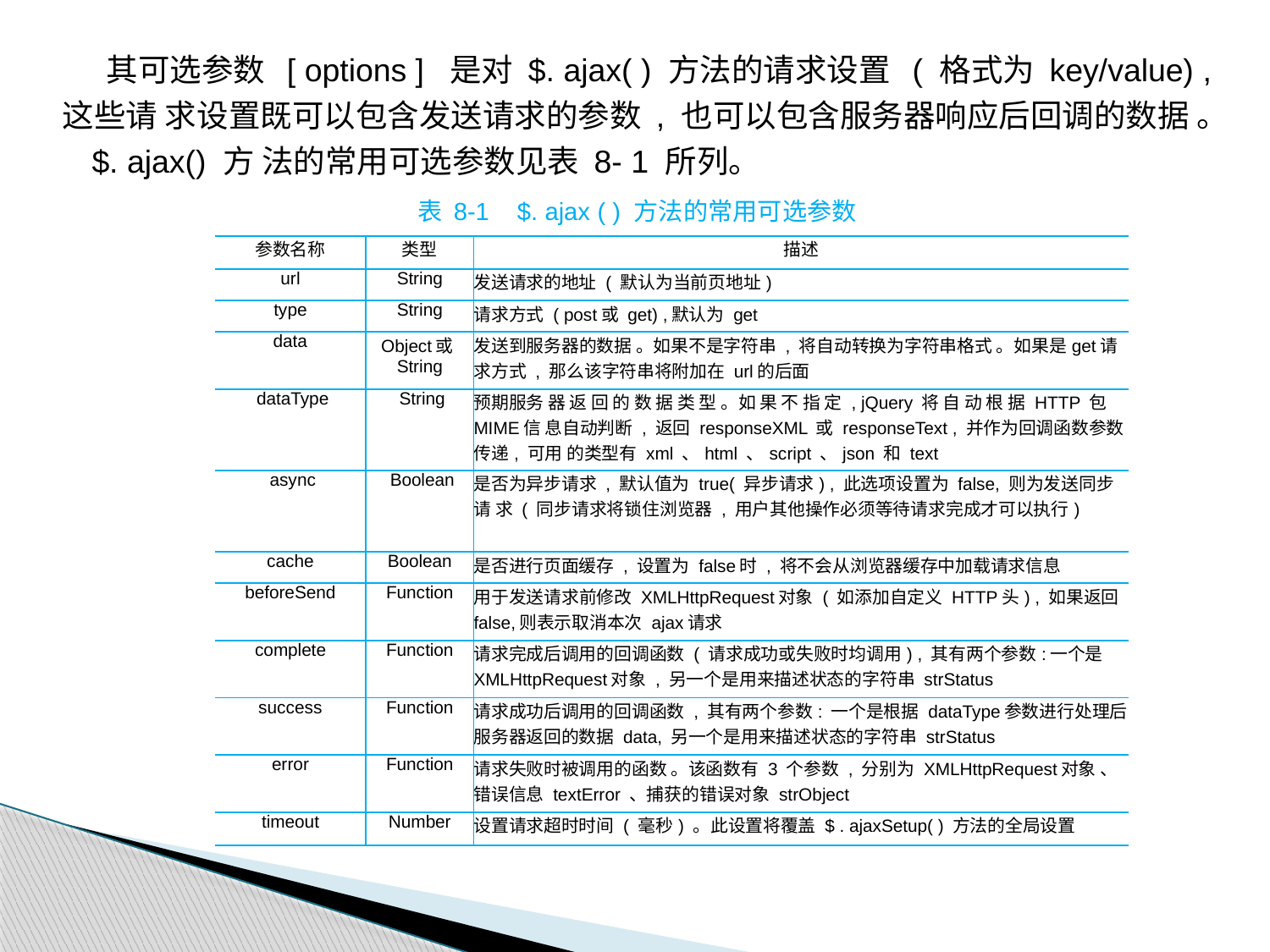

其可选参数  [ options ]  是对 $. ajax( ) 方法的请求设置  ( 格式为 key/value) , 这些请 求设置既可以包含发送请求的参数 , 也可以包含服务器响应后回调的数据 。   $. ajax() 方 法的常用可选参数见表 8- 1 所列。
表 8-1    $. ajax ( ) 方法的常用可选参数
| 参数名称 | 类型 | 描述 |
| --- | --- | --- |
| url | String | 发送请求的地址 ( 默认为当前页地址) |
| type | String | 请求方式 ( post或 get) ,默认为 get |
| data | Object或String | 发送到服务器的数据 。如果不是字符串 , 将自动转换为字符串格式 。如果是get请求方式 , 那么该字符串将附加在 url的后面 |
| dataType | String | 预期服务 器 返 回 的 数 据 类 型 。如 果 不 指 定 , jQuery 将 自 动 根 据 HTTP 包MIME信 息自动判断 , 返回 responseXML 或 responseText , 并作为回调函数参数传递, 可用 的类型有 xml 、html 、script 、json 和 text |
| async | Boolean | 是否为异步请求 , 默认值为 true( 异步请求) , 此选项设置为 false, 则为发送同步请 求 ( 同步请求将锁住浏览器 , 用户其他操作必须等待请求完成才可以执行) |
| cache | Boolean | 是否进行页面缓存 , 设置为 false时 , 将不会从浏览器缓存中加载请求信息 |
| beforeSend | Function | 用于发送请求前修改 XMLHttpRequest对象 ( 如添加自定义 HTTP头) , 如果返回 false,则表示取消本次 ajax请求 |
| complete | Function | 请求完成后调用的回调函数 ( 请求成功或失败时均调用) , 其有两个参数:一个是 XMLHttpRequest对象 , 另一个是用来描述状态的字符串 strStatus |
| success | Function | 请求成功后调用的回调函数 , 其有两个参数: 一个是根据 dataType参数进行处理后服务器返回的数据 data, 另一个是用来描述状态的字符串 strStatus |
| error | Function | 请求失败时被调用的函数 。该函数有 3 个参数 , 分别为 XMLHttpRequest对象 、错误信息 textError 、捕获的错误对象 strObject |
| timeout | Number | 设置请求超时时间 ( 毫秒) 。此设置将覆盖 $ . ajaxSetup( ) 方法的全局设置 |